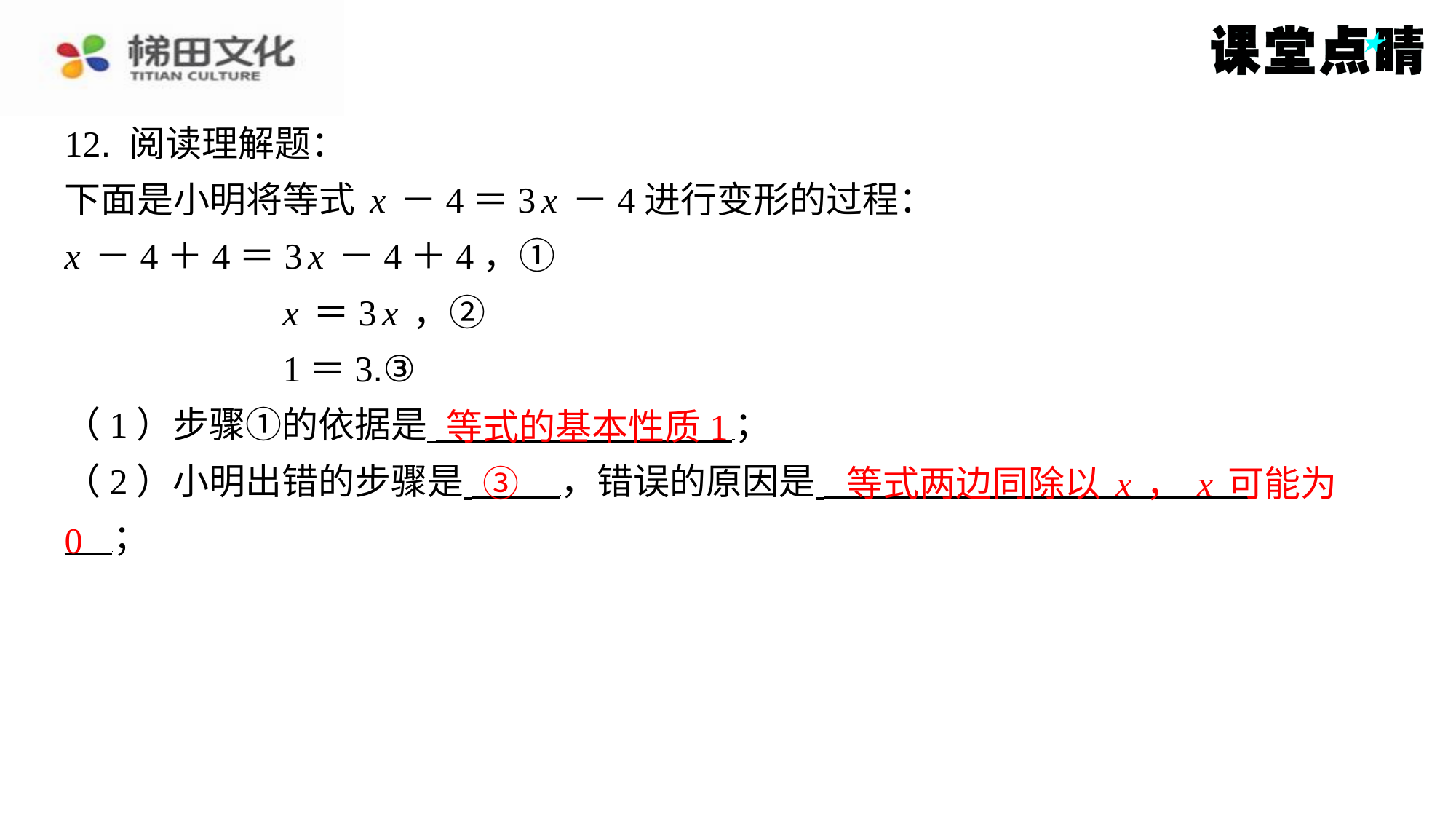

12. 阅读理解题：
下面是小明将等式x－4＝3x－4进行变形的过程：
x－4＋4＝3x－4＋4，①
		x＝3x，②
		1＝3.③
（1）步骤①的依据是                                              ⁠；
（2）小明出错的步骤是               ，错误的原因是                                                                 ⁠
        ⁠；
等式的基本性质1
③
等式两边同除以x，x可能为
0